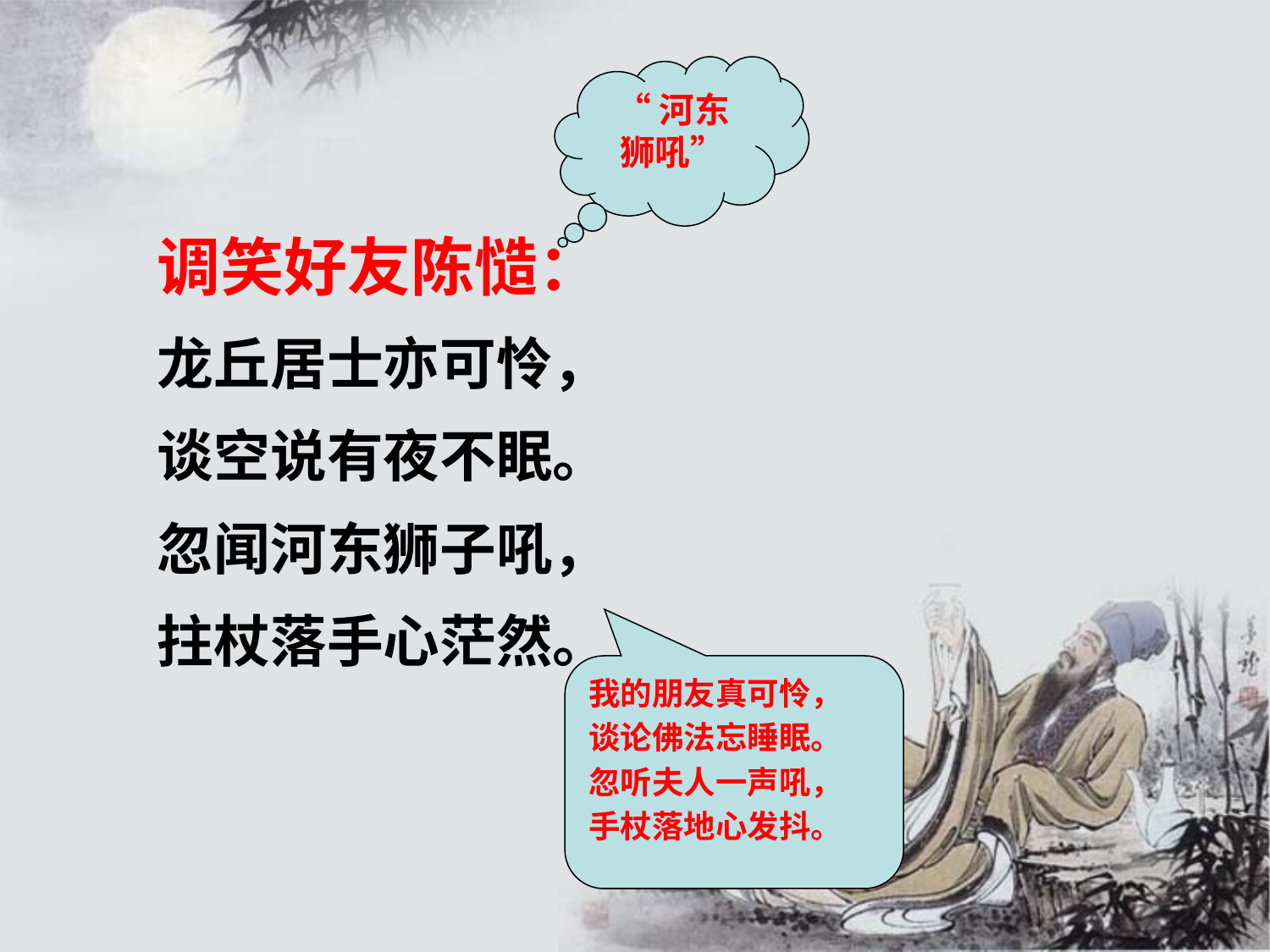

“河东
狮吼”
调笑好友陈慥：
龙丘居士亦可怜，
谈空说有夜不眠。
忽闻河东狮子吼，
拄杖落手心茫然。

我的朋友真可怜，
谈论佛法忘睡眠。
忽听夫人一声吼，
手杖落地心发抖。